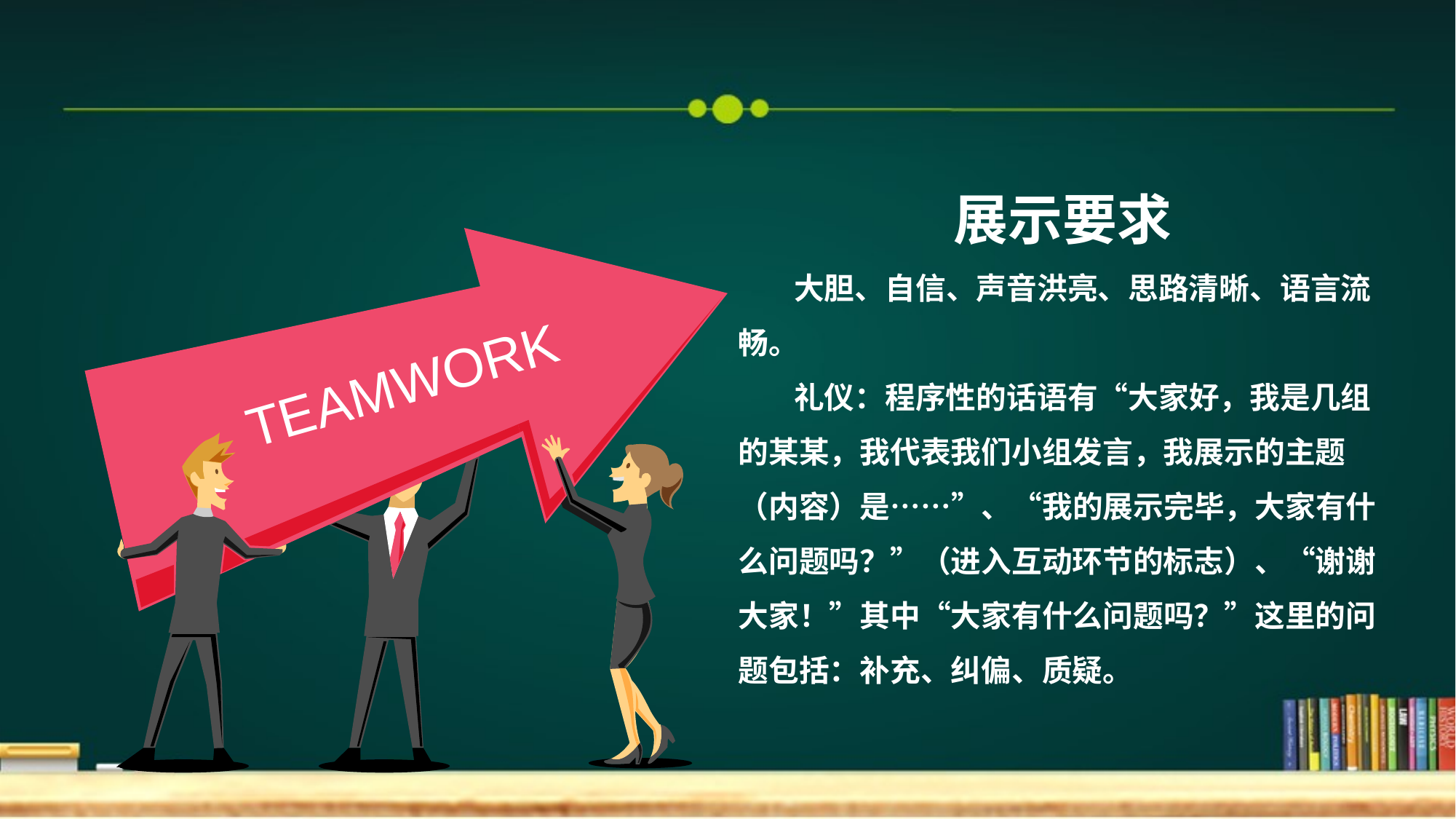

展示要求
       大胆、自信、声音洪亮、思路清晰、语言流畅。
       礼仪：程序性的话语有“大家好，我是几组的某某，我代表我们小组发言，我展示的主题（内容）是……”、“我的展示完毕，大家有什么问题吗？”（进入互动环节的标志）、“谢谢大家！”其中“大家有什么问题吗？”这里的问题包括：补充、纠偏、质疑。

TEAMWORK